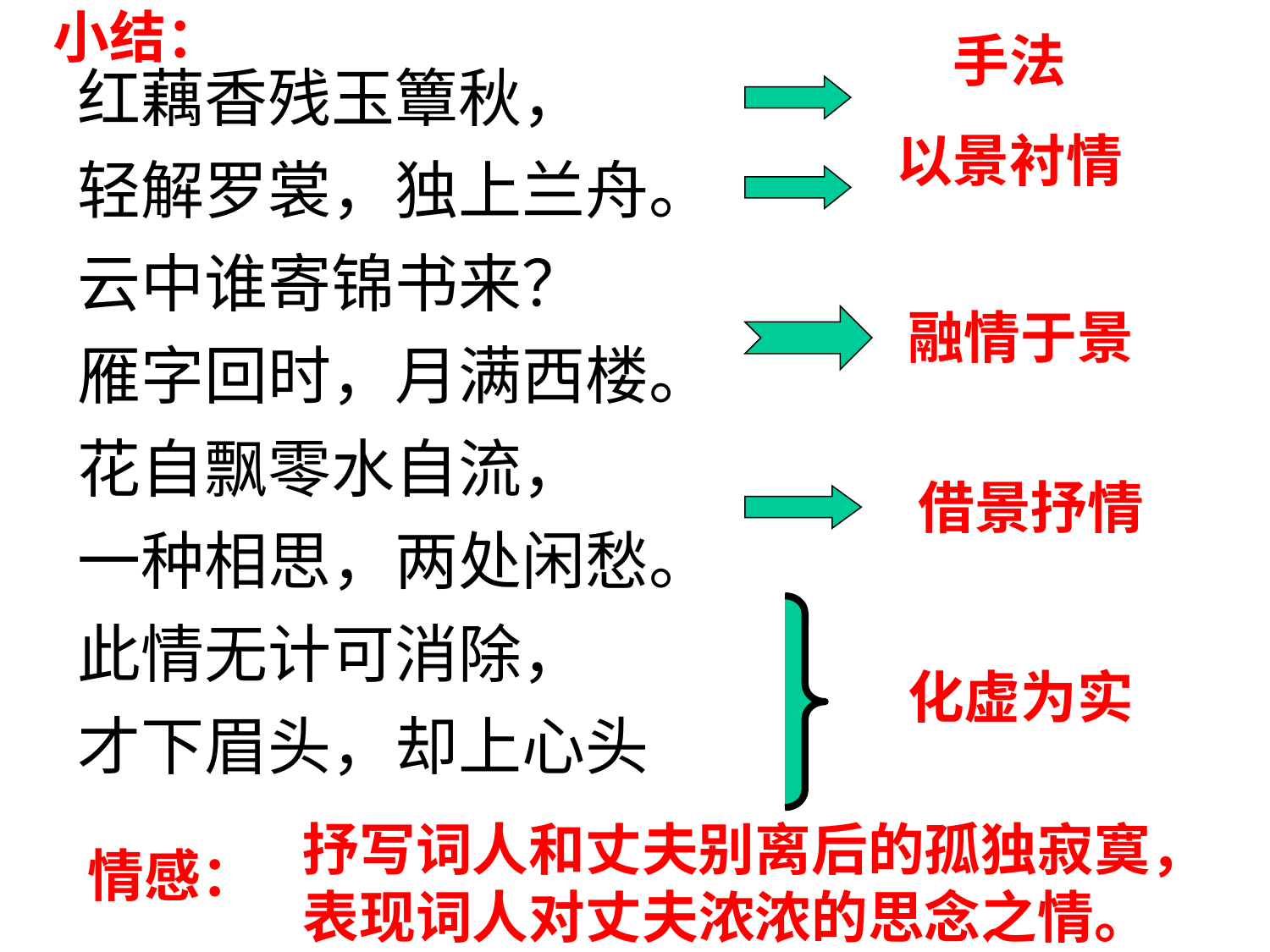

小结：
手法
红藕香残玉簟秋，
轻解罗裳，独上兰舟。
云中谁寄锦书来？
雁字回时，月满西楼。
花自飘零水自流，
一种相思，两处闲愁。
此情无计可消除，
才下眉头，却上心头

以景衬情

融情于景

借景抒情

化虚为实
抒写词人和丈夫别离后的孤独寂寞，
表现词人对丈夫浓浓的思念之情。
情感：